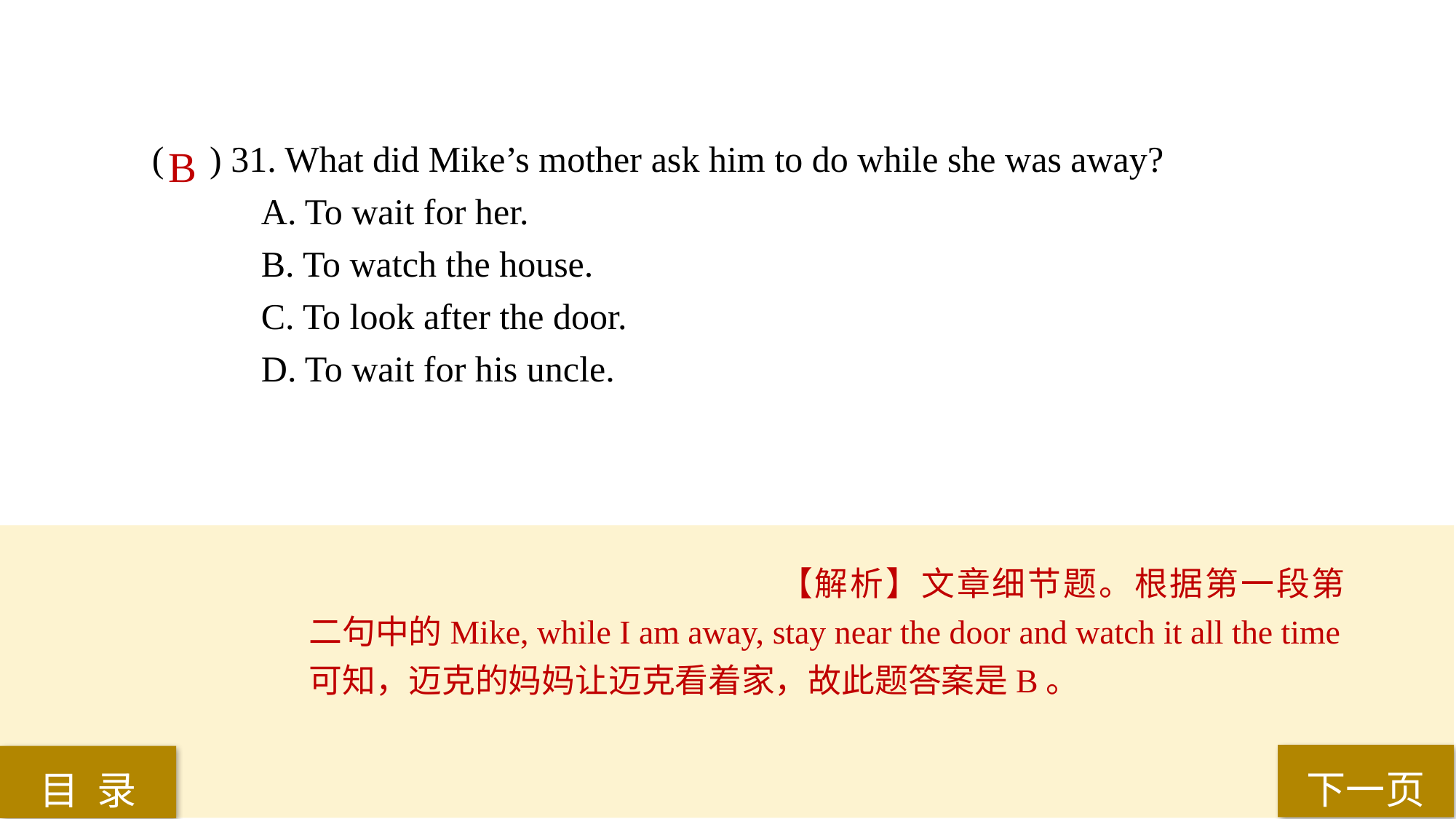

(     ) 31. What did Mike’s mother ask him to do while she was away?
A. To wait for her.
B. To watch the house.
C. To look after the door.
D. To wait for his uncle.
B
【解析】文章细节题。根据第一段第二句中的Mike, while I am away, stay near the door and watch it all the time可知，迈克的妈妈让迈克看着家，故此题答案是B。